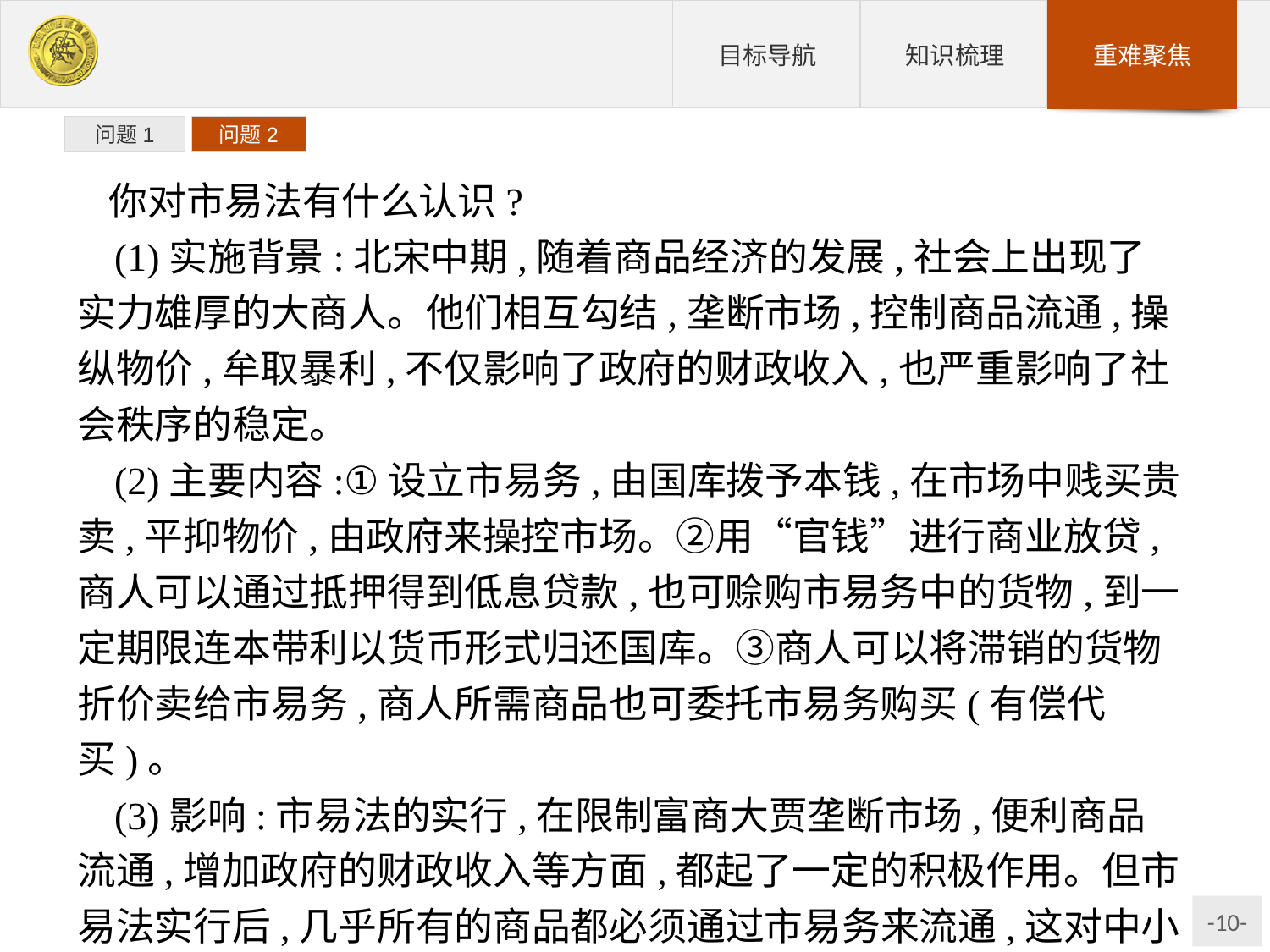

问题1
问题2
你对市易法有什么认识?
(1)实施背景:北宋中期,随着商品经济的发展,社会上出现了实力雄厚的大商人。他们相互勾结,垄断市场,控制商品流通,操纵物价,牟取暴利,不仅影响了政府的财政收入,也严重影响了社会秩序的稳定。
(2)主要内容:①设立市易务,由国库拨予本钱,在市场中贱买贵卖,平抑物价,由政府来操控市场。②用“官钱”进行商业放贷,商人可以通过抵押得到低息贷款,也可赊购市易务中的货物,到一定期限连本带利以货币形式归还国库。③商人可以将滞销的货物折价卖给市易务,商人所需商品也可委托市易务购买(有偿代买)。
(3)影响:市易法的实行,在限制富商大贾垄断市场,便利商品流通,增加政府的财政收入等方面,都起了一定的积极作用。但市易法实行后,几乎所有的商品都必须通过市易务来流通,这对中小商人的打击更为严重。